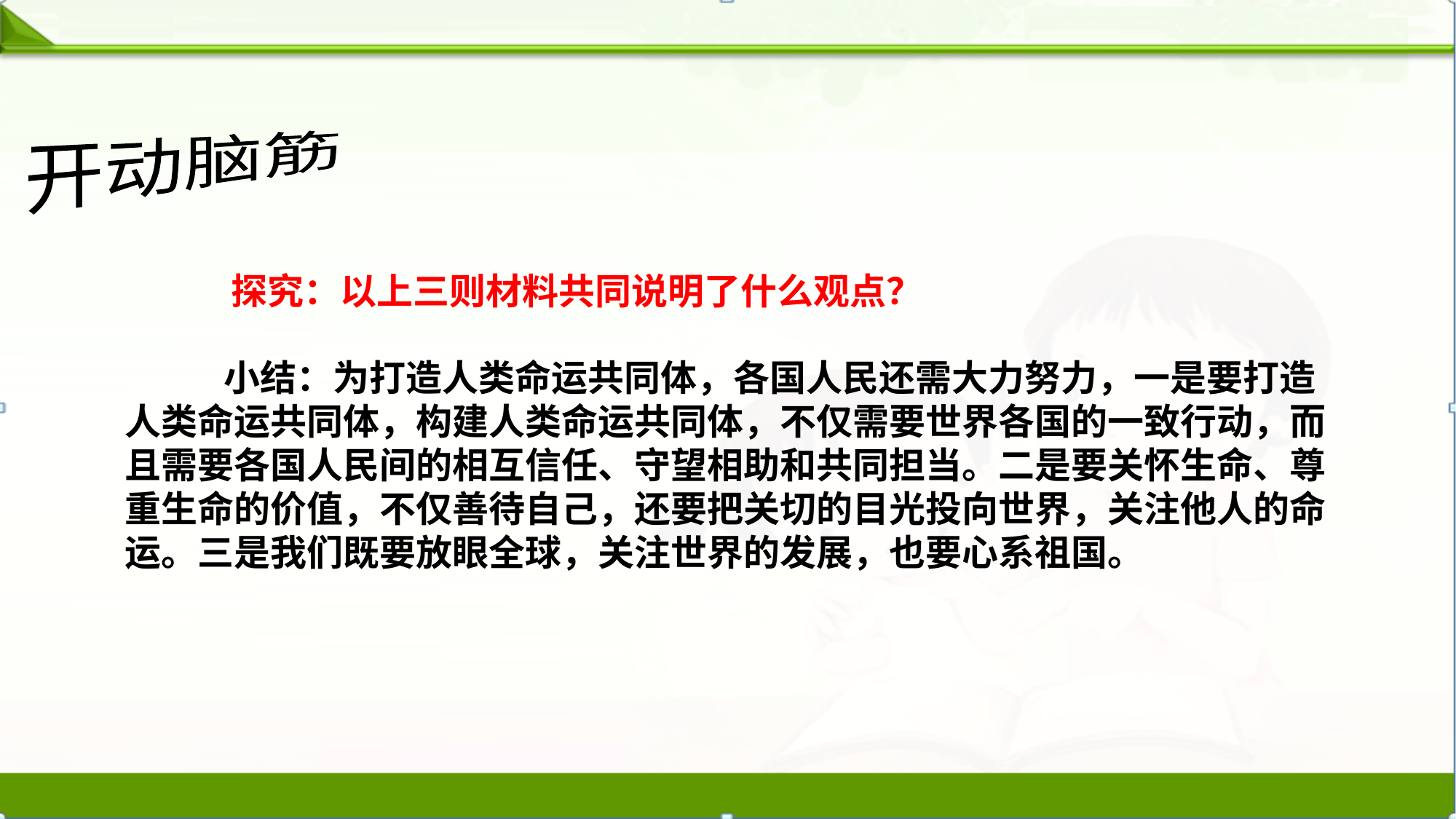

开动脑筋
       探究：以上三则材料共同说明了什么观点？
           小结：为打造人类命运共同体，各国人民还需大力努力，一是要打造人类命运共同体，构建人类命运共同体，不仅需要世界各国的一致行动，而且需要各国人民间的相互信任、守望相助和共同担当。二是要关怀生命、尊重生命的价值，不仅善待自己，还要把关切的目光投向世界，关注他人的命运。三是我们既要放眼全球，关注世界的发展，也要心系祖国。